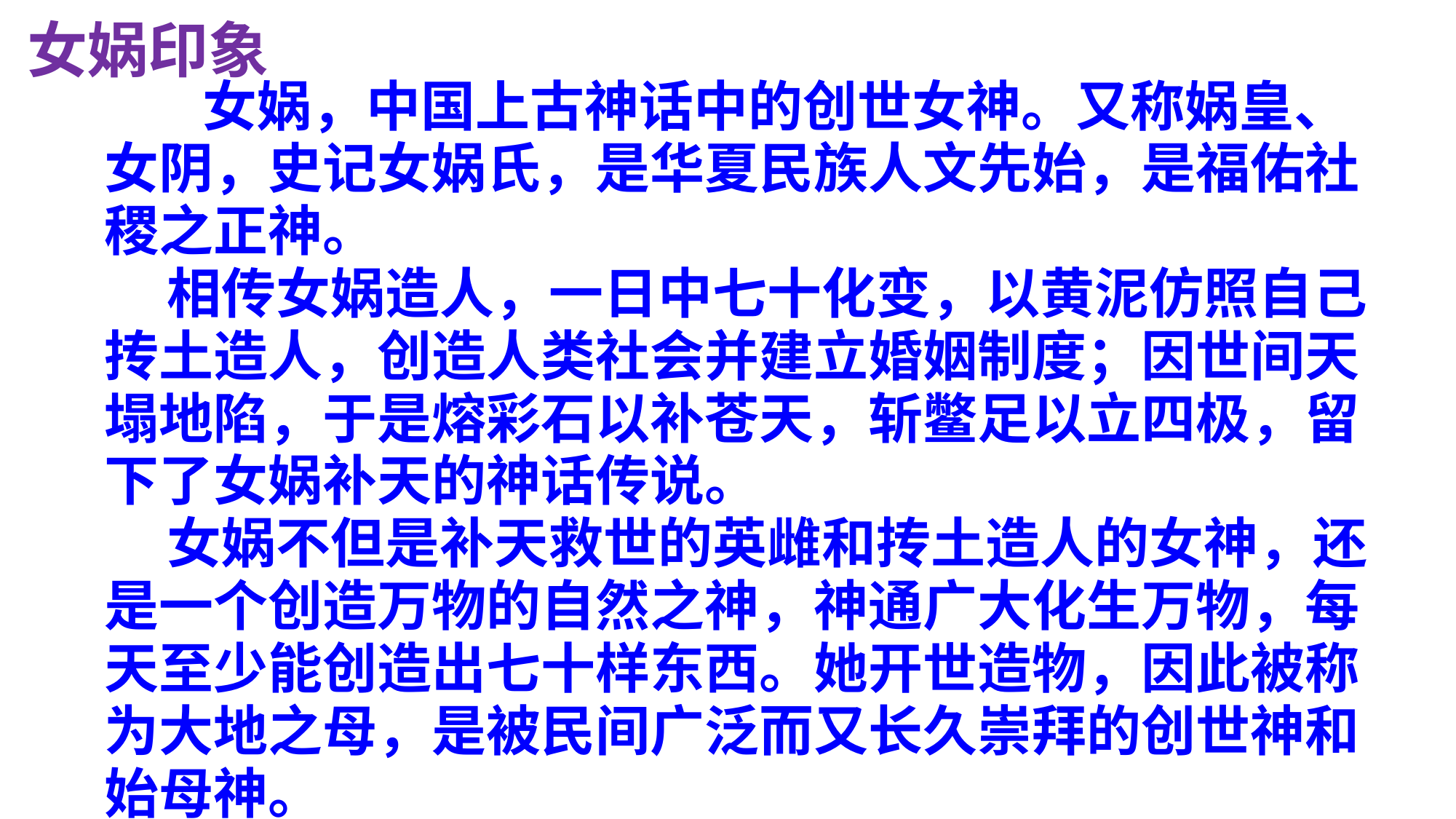

女娲印象
       女娲，中国上古神话中的创世女神。又称娲皇、女阴，史记女娲氏，是华夏民族人文先始，是福佑社稷之正神。
    相传女娲造人，一日中七十化变，以黄泥仿照自己抟土造人，创造人类社会并建立婚姻制度；因世间天塌地陷，于是熔彩石以补苍天，斩鳖足以立四极，留下了女娲补天的神话传说。
    女娲不但是补天救世的英雌和抟土造人的女神，还是一个创造万物的自然之神，神通广大化生万物，每天至少能创造出七十样东西。她开世造物，因此被称为大地之母，是被民间广泛而又长久崇拜的创世神和始母神。